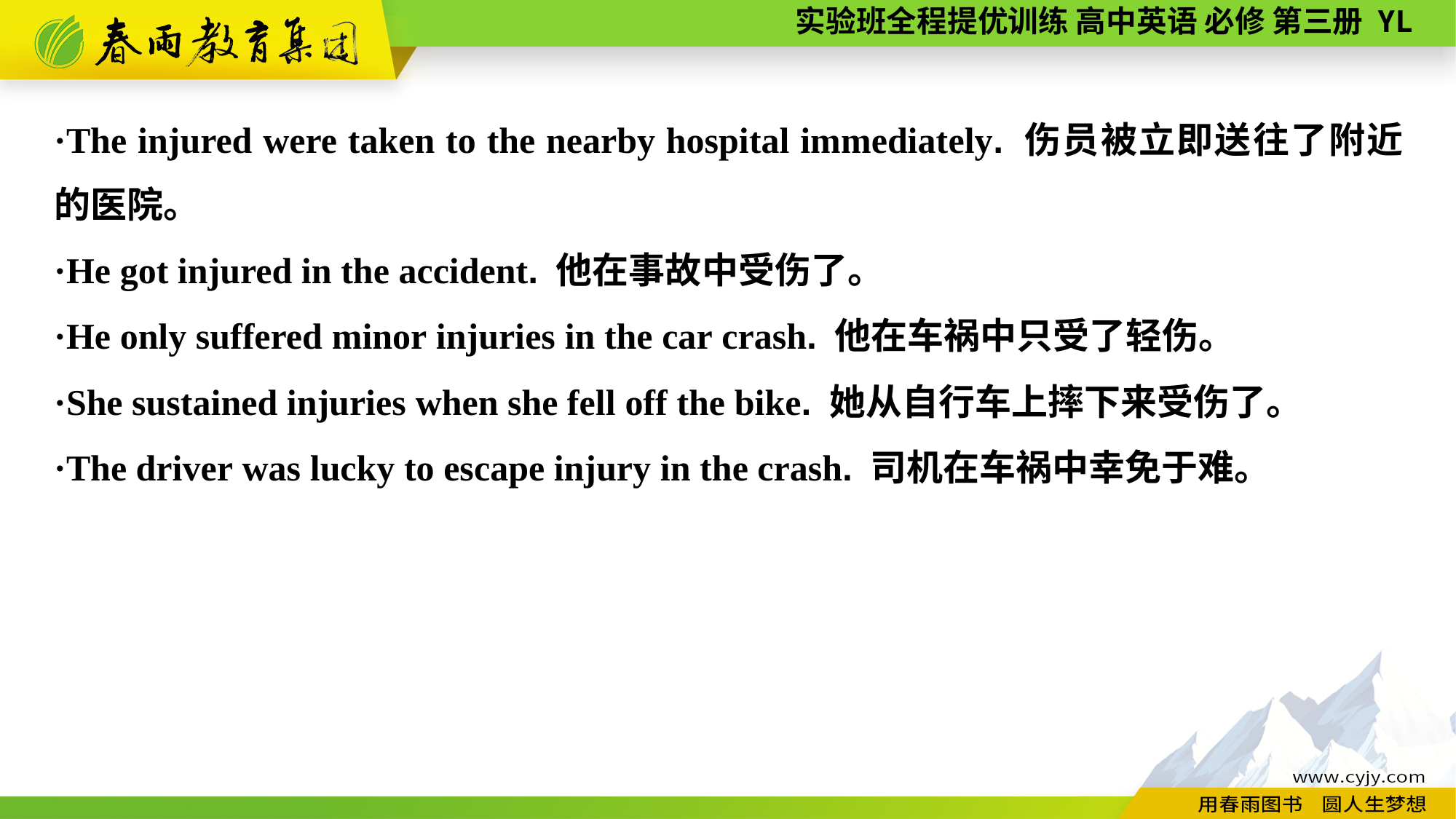

·The injured were taken to the nearby hospital immediately. 伤员被立即送往了附近的医院。
·He got injured in the accident. 他在事故中受伤了。
·He only suffered minor injuries in the car crash. 他在车祸中只受了轻伤。
·She sustained injuries when she fell off the bike. 她从自行车上摔下来受伤了。
·The driver was lucky to escape injury in the crash. 司机在车祸中幸免于难。